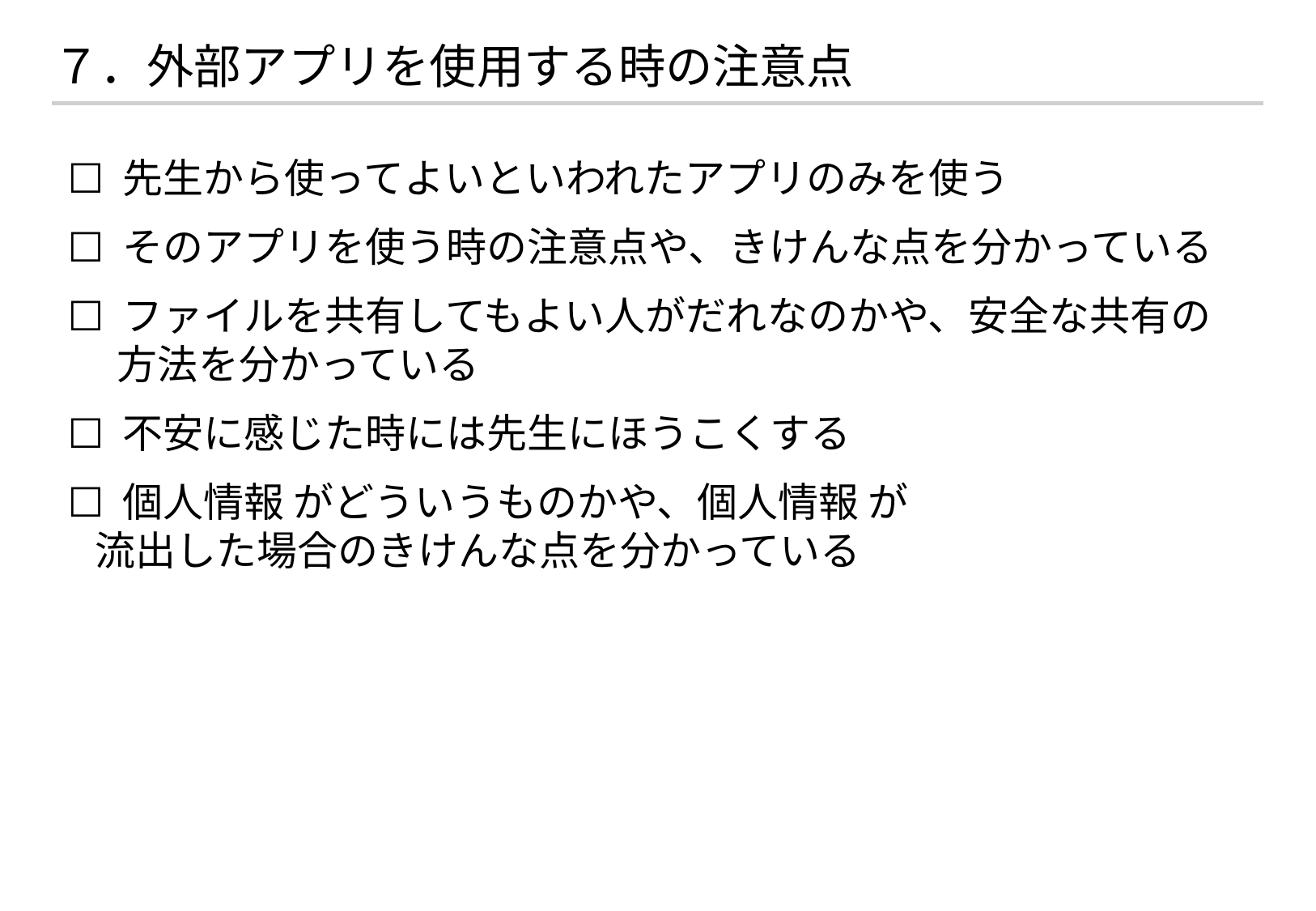

# ７．外部アプリを使用する時の注意点
☐ 先生から使ってよいといわれたアプリのみを使う
☐ そのアプリを使う時の注意点や、きけんな点を分かっている

☐ ファイルを共有してもよい人がだれなのかや、安全な共有の
　 方法を分かっている

☐ 不安に感じた時には先生にほうこくする

☐ 個人情報 がどういうものかや、個人情報 が
   流出した場合のきけんな点を分かっている